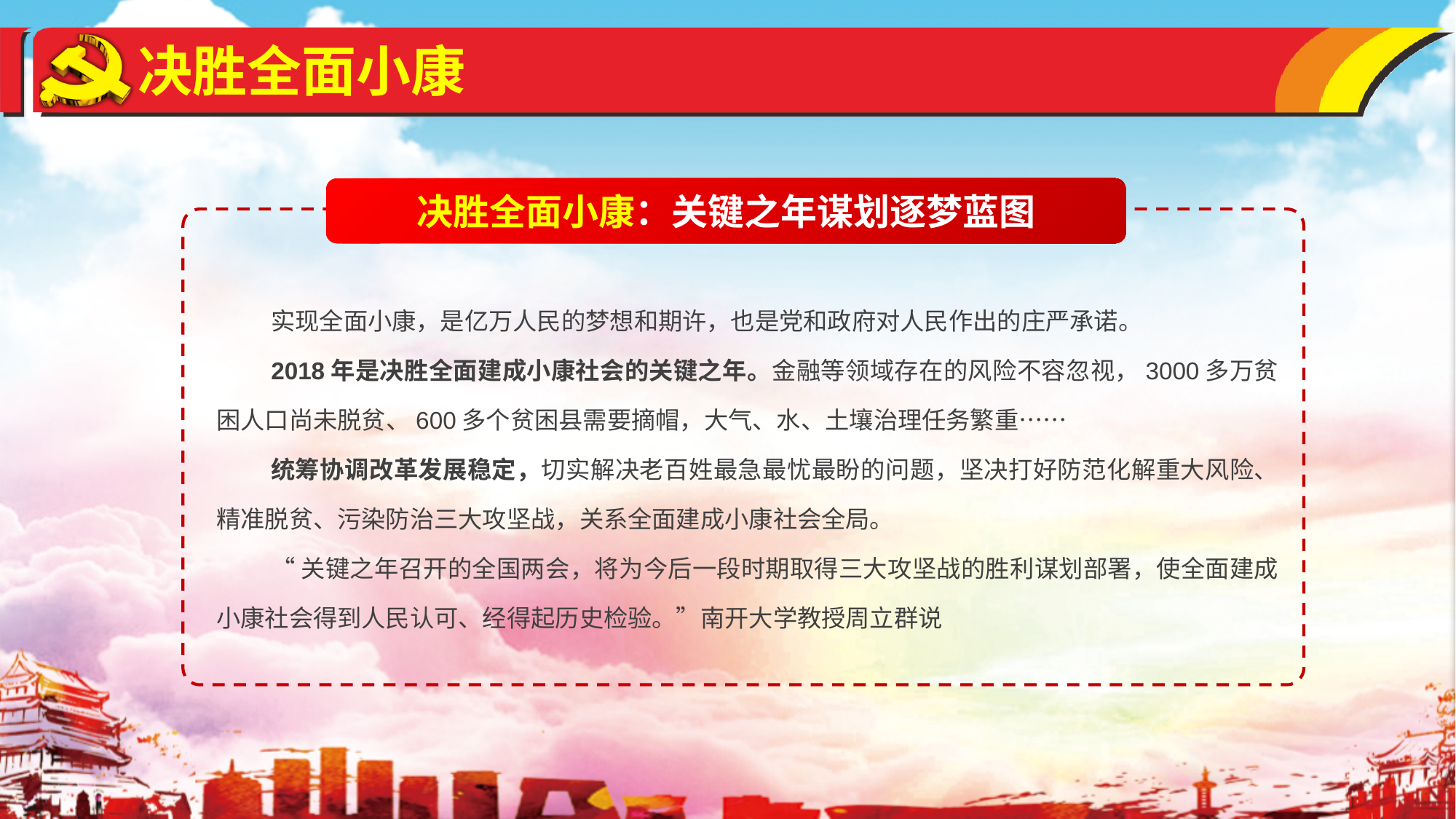

决胜全面小康

决胜全面小康：关键之年谋划逐梦蓝图

实现全面小康，是亿万人民的梦想和期许，也是党和政府对人民作出的庄严承诺。
2018年是决胜全面建成小康社会的关键之年。金融等领域存在的风险不容忽视，3000多万贫困人口尚未脱贫、600多个贫困县需要摘帽，大气、水、土壤治理任务繁重……
统筹协调改革发展稳定，切实解决老百姓最急最忧最盼的问题，坚决打好防范化解重大风险、精准脱贫、污染防治三大攻坚战，关系全面建成小康社会全局。
“关键之年召开的全国两会，将为今后一段时期取得三大攻坚战的胜利谋划部署，使全面建成小康社会得到人民认可、经得起历史检验。”南开大学教授周立群说